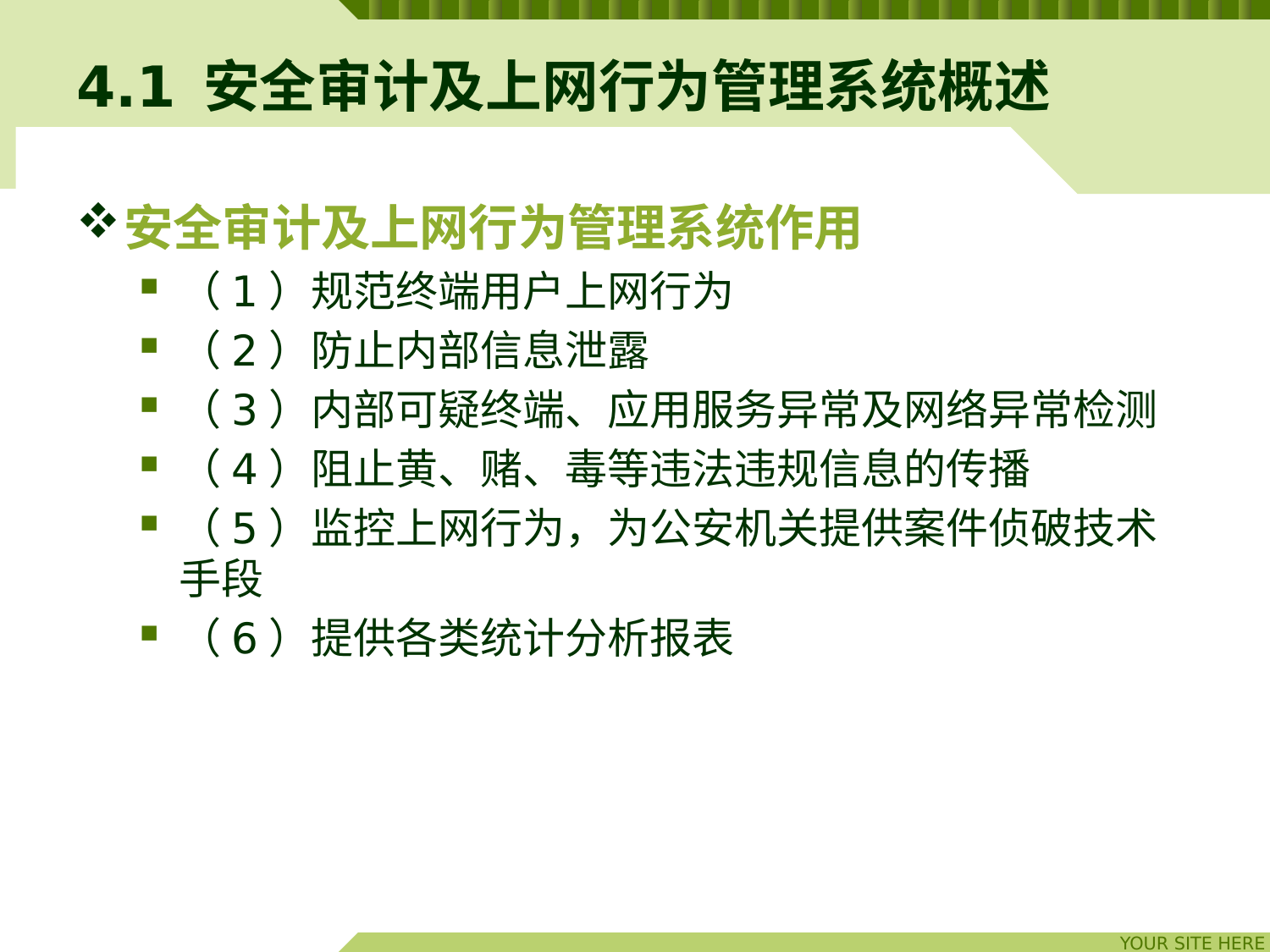

# 4.1	安全审计及上网行为管理系统概述
安全审计及上网行为管理系统作用
（1）规范终端用户上网行为
（2）防止内部信息泄露
（3）内部可疑终端、应用服务异常及网络异常检测
（4）阻止黄、赌、毒等违法违规信息的传播
（5）监控上网行为，为公安机关提供案件侦破技术手段
（6）提供各类统计分析报表